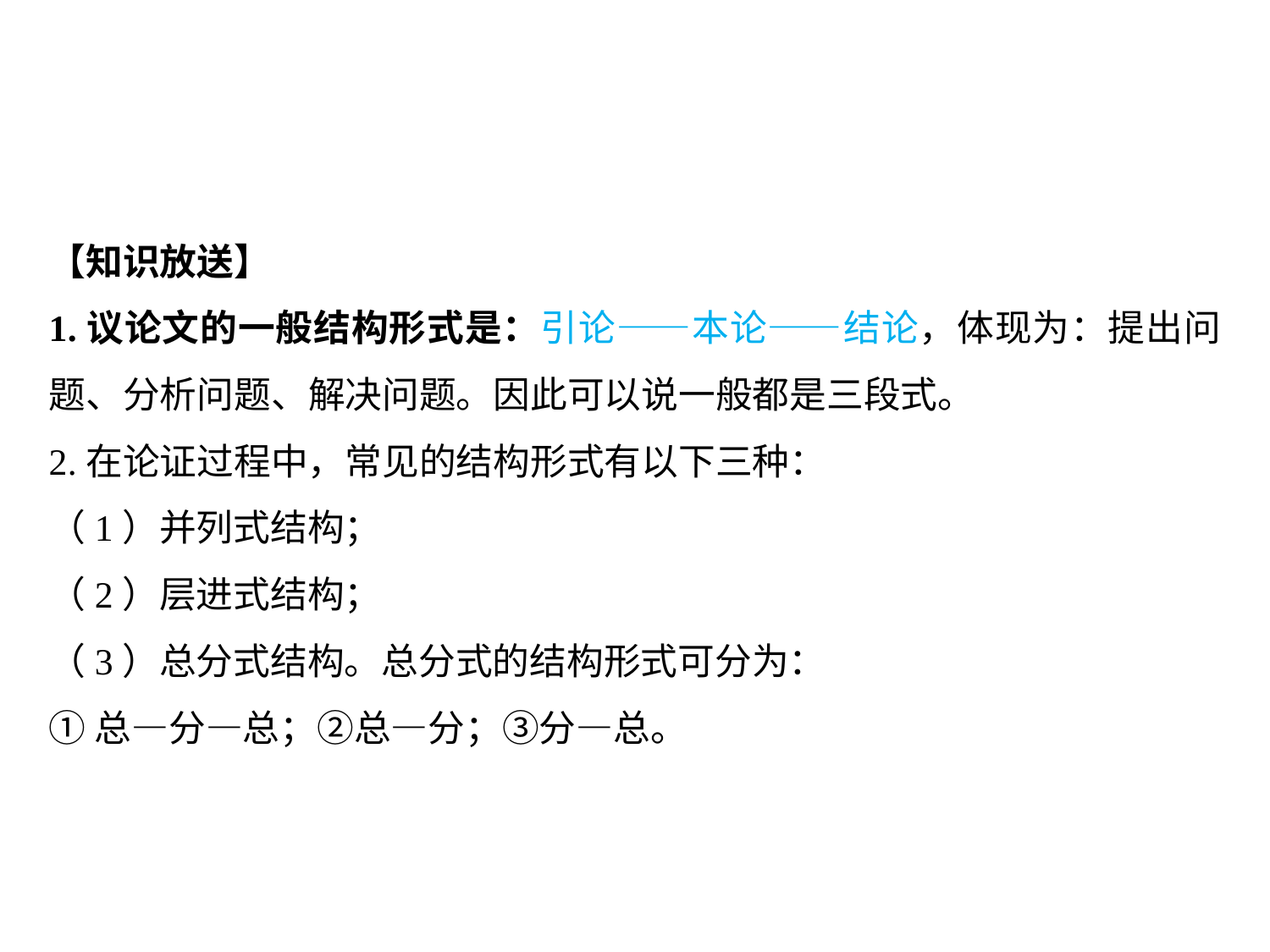

【知识放送】
1.议论文的一般结构形式是：引论——本论——结论，体现为：提出问题、分析问题、解决问题。因此可以说一般都是三段式。
2.在论证过程中，常见的结构形式有以下三种：
（1）并列式结构；
（2）层进式结构；
（3）总分式结构。总分式的结构形式可分为：
①总—分—总；②总—分；③分—总。